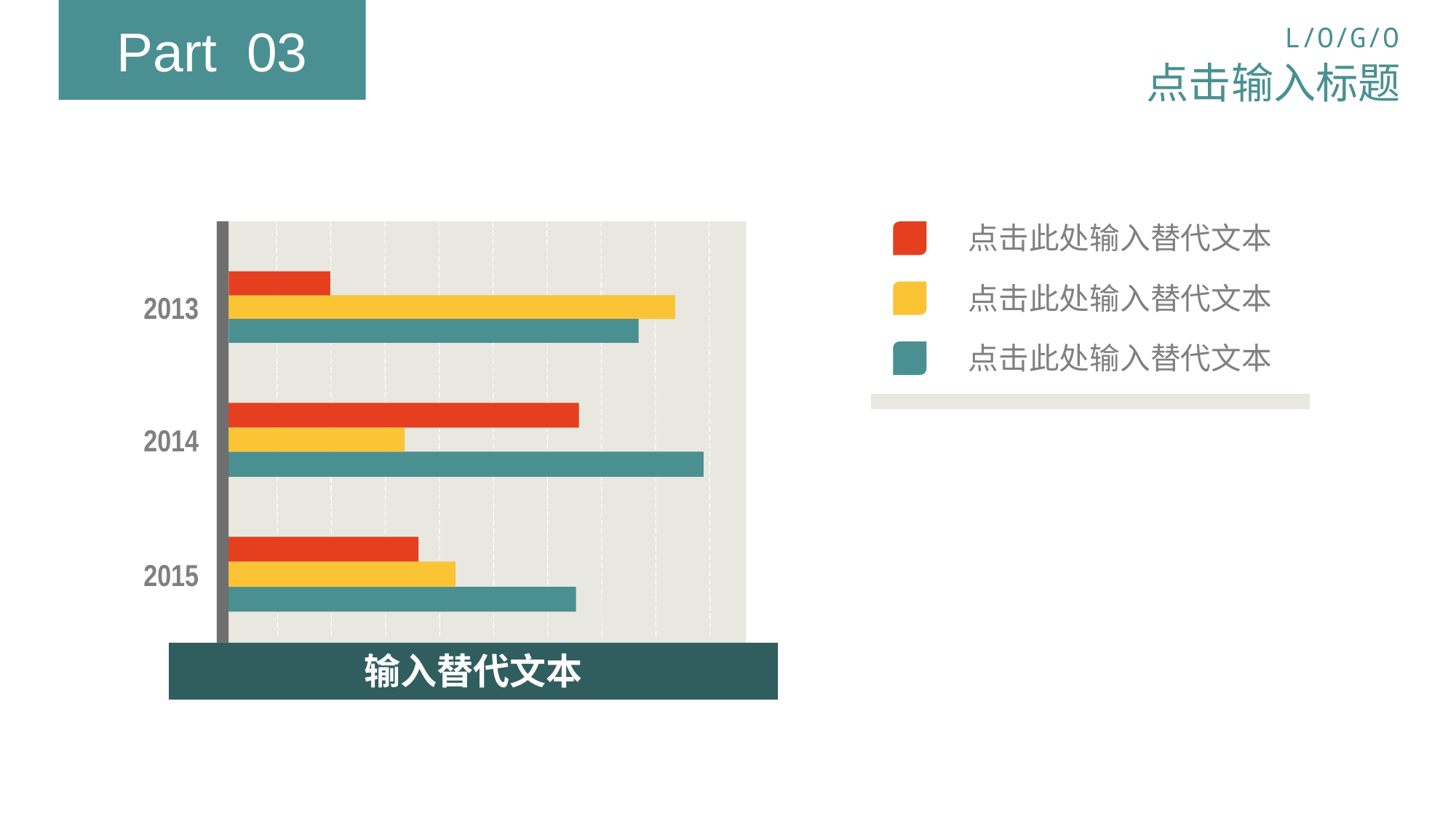

Part  03
L/O/G/O
点击输入标题
点击此处输入替代文本

点击此处输入替代文本

点击此处输入替代文本

2013

2014

2015

输入替代文本